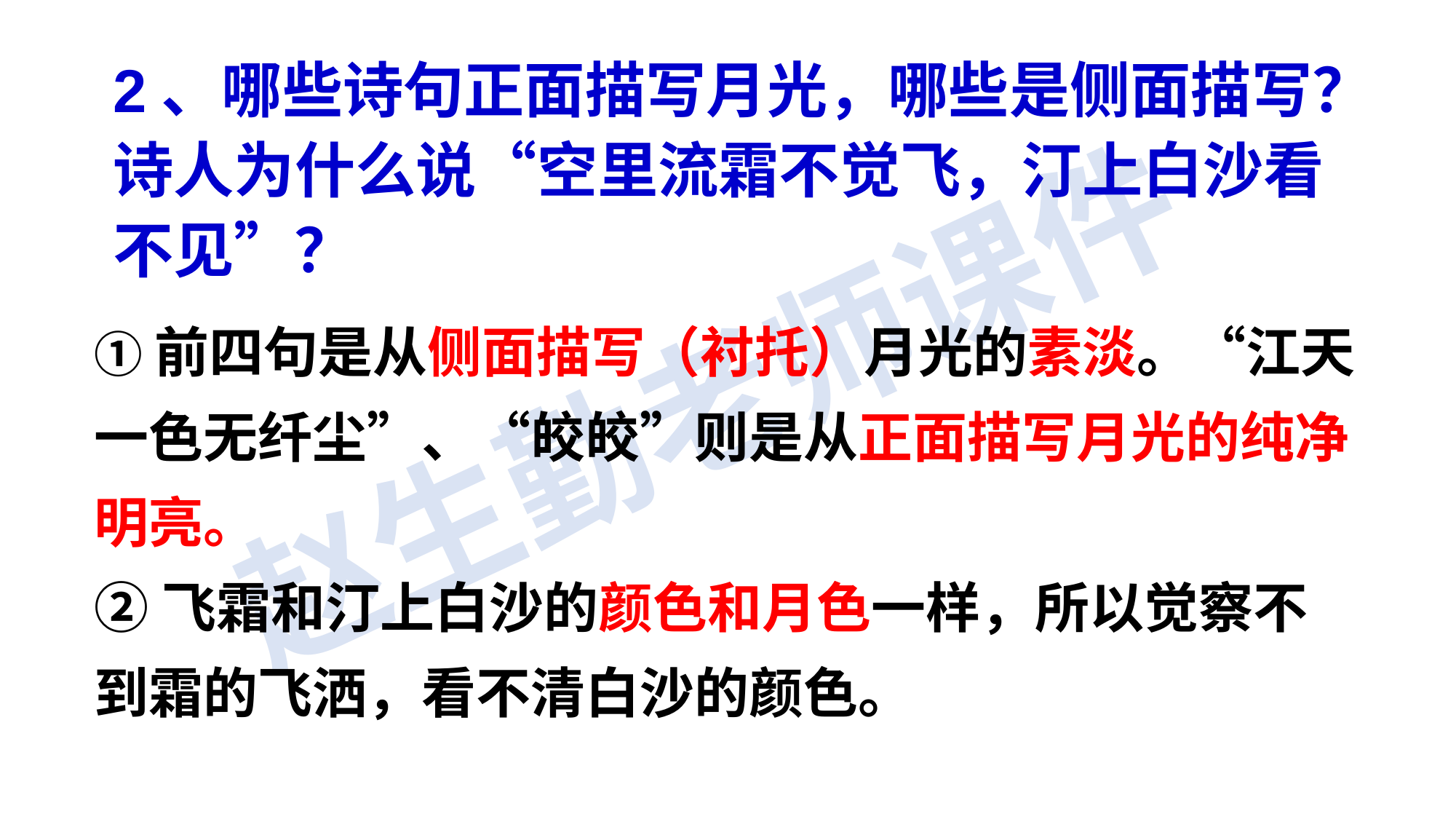

2、哪些诗句正面描写月光，哪些是侧面描写？诗人为什么说“空里流霜不觉飞，汀上白沙看不见”？
①前四句是从侧面描写（衬托）月光的素淡。“江天一色无纤尘”、“皎皎”则是从正面描写月光的纯净明亮。
②飞霜和汀上白沙的颜色和月色一样，所以觉察不到霜的飞洒，看不清白沙的颜色。